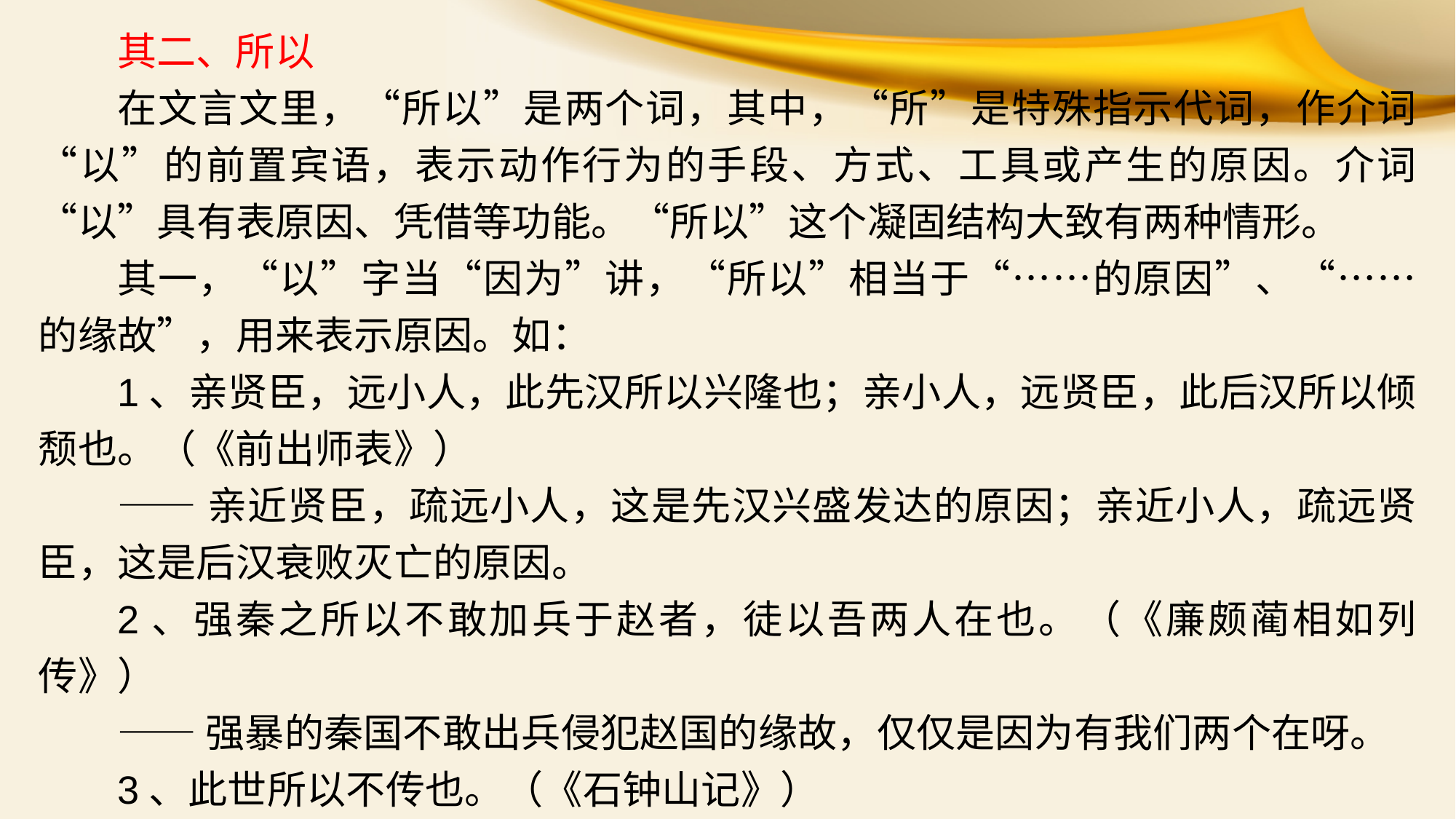

其二、所以
在文言文里，“所以”是两个词，其中，“所”是特殊指示代词，作介词“以”的前置宾语，表示动作行为的手段、方式、工具或产生的原因。介词“以”具有表原因、凭借等功能。“所以”这个凝固结构大致有两种情形。
其一，“以”字当“因为”讲，“所以”相当于“……的原因”、“……的缘故”，用来表示原因。如：
1、亲贤臣，远小人，此先汉所以兴隆也；亲小人，远贤臣，此后汉所以倾颓也。（《前出师表》）
——亲近贤臣，疏远小人，这是先汉兴盛发达的原因；亲近小人，疏远贤臣，这是后汉衰败灭亡的原因。
2、强秦之所以不敢加兵于赵者，徒以吾两人在也。（《廉颇蔺相如列传》）
——强暴的秦国不敢出兵侵犯赵国的缘故，仅仅是因为有我们两个在呀。
3、此世所以不传也。（《石钟山记》）
——这就是世上不能流传（石钟山命名）的缘故。